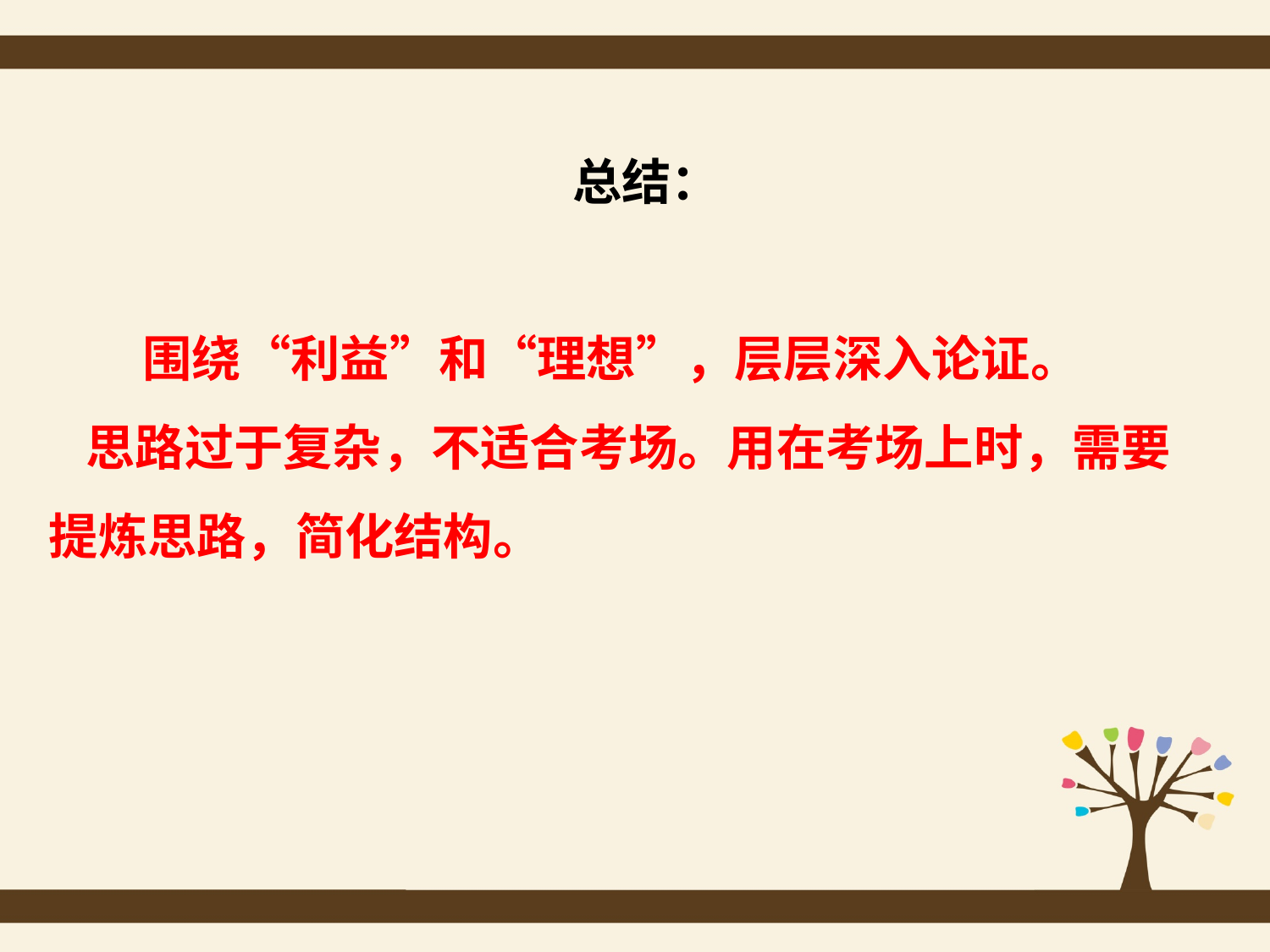

总结：

    围绕“利益”和“理想”，层层深入论证。
思路过于复杂，不适合考场。用在考场上时，需要提炼思路，简化结构。